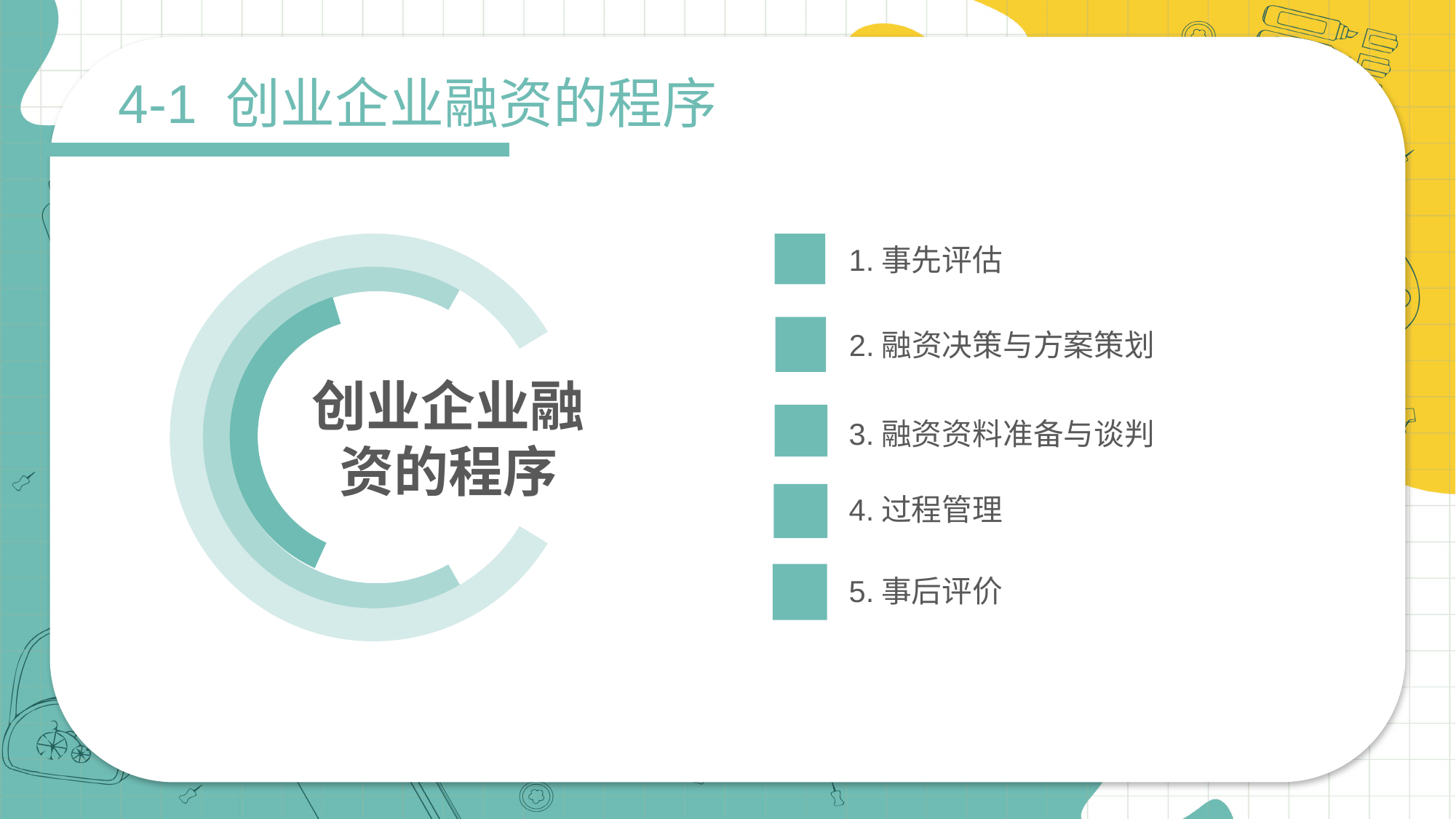

4-1 创业企业融资的程序

1.事先评估

2.融资决策与方案策划
创业企业融资的程序

3.融资资料准备与谈判

4.过程管理

5.事后评价